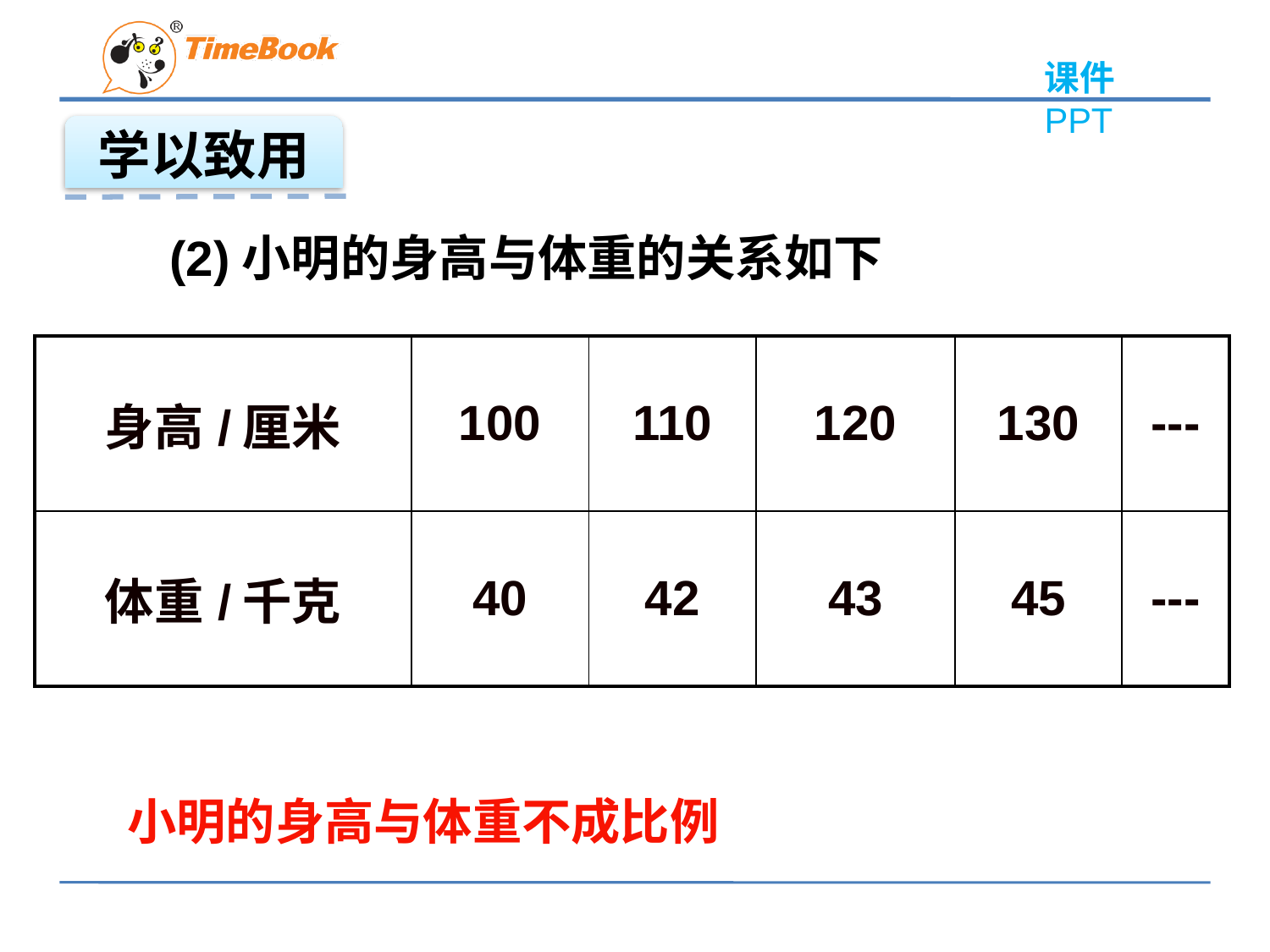

学以致用
(2)小明的身高与体重的关系如下
| 身高/厘米 | 100 | 110 | 120 | 130 | --- |
| --- | --- | --- | --- | --- | --- |
| 体重/千克 | 40 | 42 | 43 | 45 | --- |
小明的身高与体重不成比例